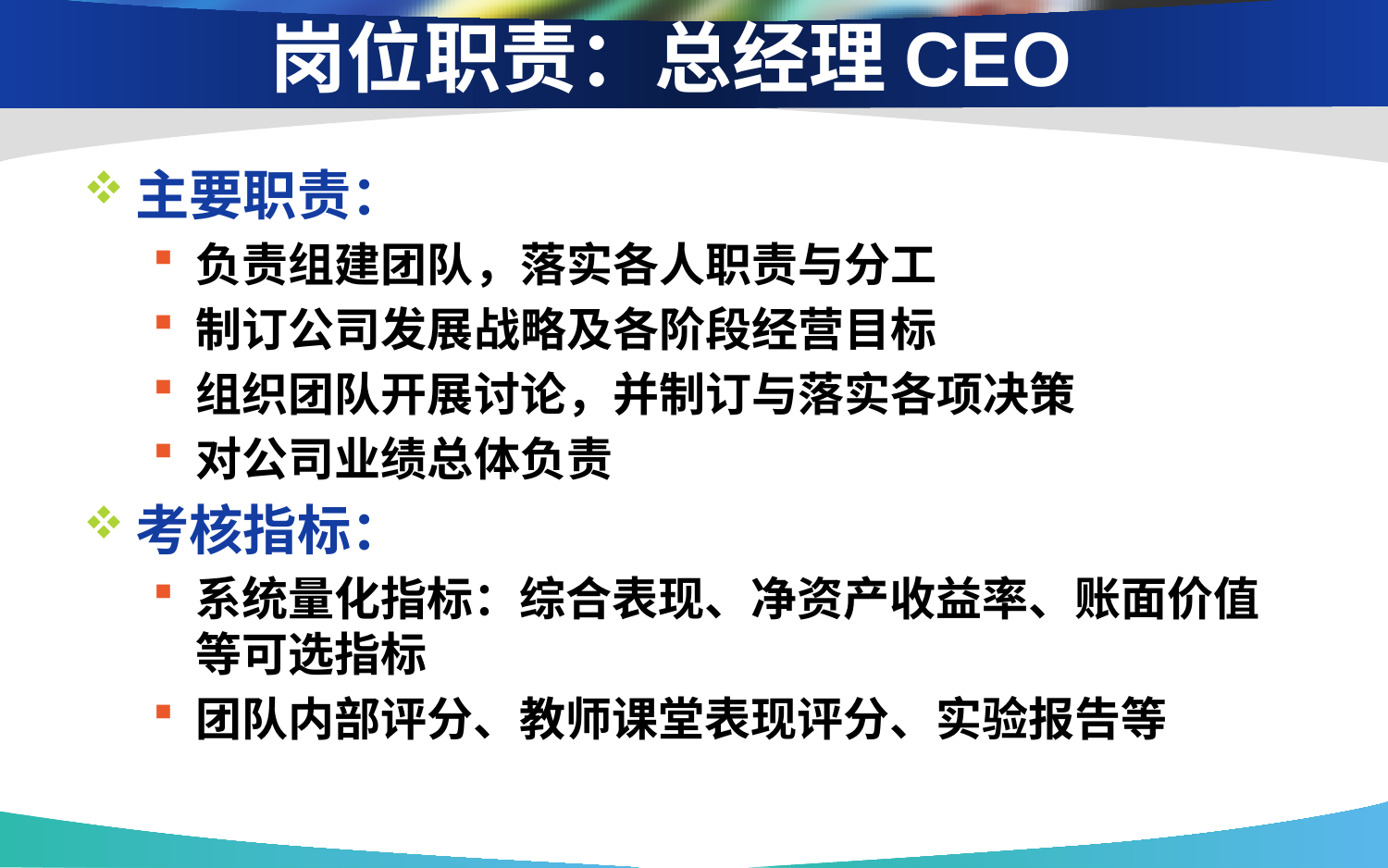

# 岗位职责：总经理CEO
主要职责：
负责组建团队，落实各人职责与分工
制订公司发展战略及各阶段经营目标
组织团队开展讨论，并制订与落实各项决策
对公司业绩总体负责
考核指标：
系统量化指标：综合表现、净资产收益率、账面价值等可选指标
团队内部评分、教师课堂表现评分、实验报告等